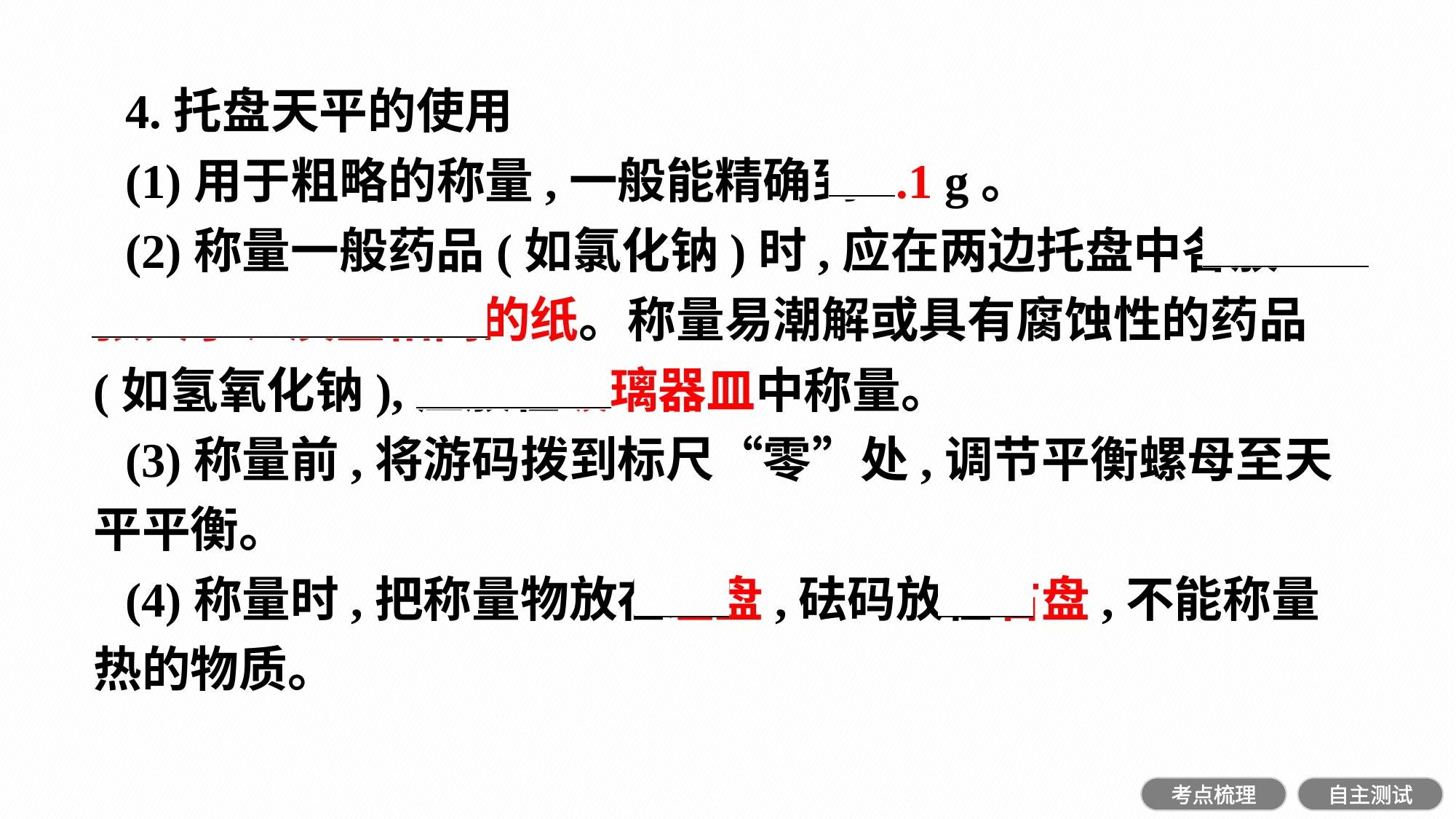

4.托盘天平的使用
(1)用于粗略的称量,一般能精确到0.1 g。
(2)称量一般药品(如氯化钠)时,应在两边托盘中各放一张大小、质量相同的纸。称量易潮解或具有腐蚀性的药品(如氢氧化钠),应放在玻璃器皿中称量。
(3)称量前,将游码拨到标尺“零”处,调节平衡螺母至天平平衡。
(4)称量时,把称量物放在左盘,砝码放在右盘,不能称量热的物质。